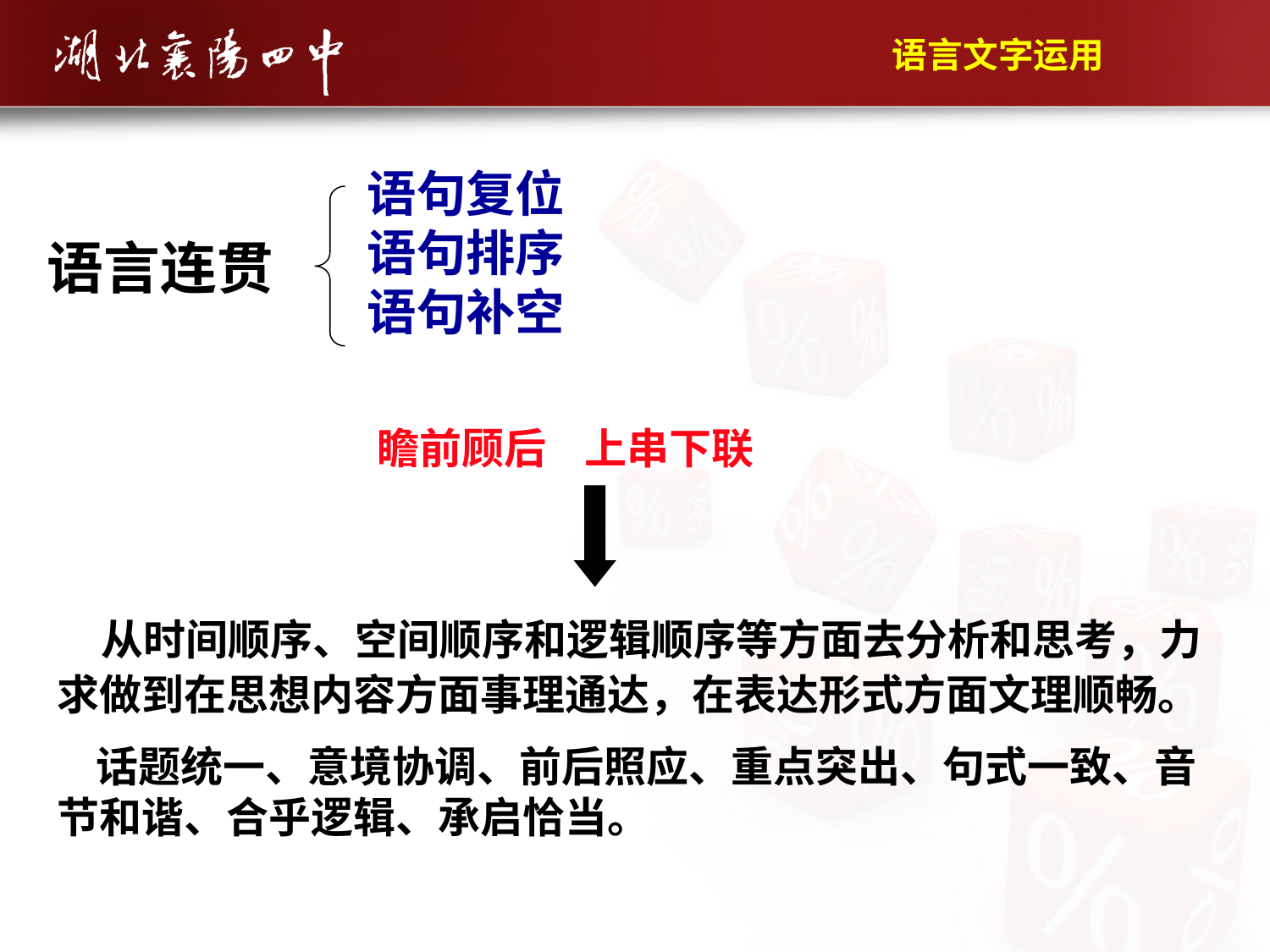

语言文字运用
语句复位
语句排序
语句补空

语言连贯
瞻前顾后    上串下联

  从时间顺序、空间顺序和逻辑顺序等方面去分析和思考，力求做到在思想内容方面事理通达，在表达形式方面文理顺畅。
   话题统一、意境协调、前后照应、重点突出、句式一致、音节和谐、合乎逻辑、承启恰当。